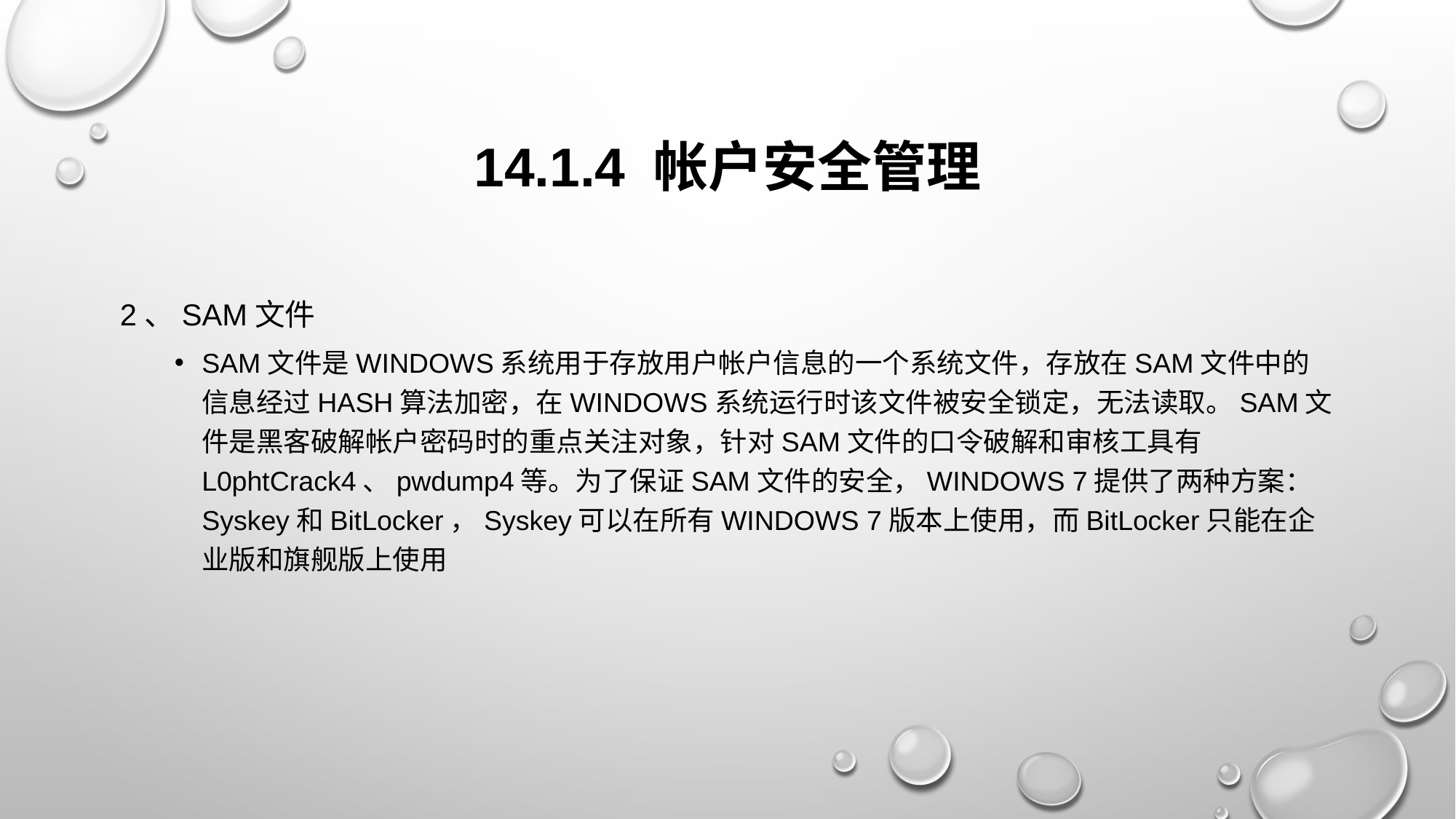

# 14.1.4 帐户安全管理
2、SAM文件
SAM文件是Windows系统用于存放用户帐户信息的一个系统文件，存放在SAM文件中的信息经过HASH算法加密，在Windows系统运行时该文件被安全锁定，无法读取。SAM文件是黑客破解帐户密码时的重点关注对象，针对SAM文件的口令破解和审核工具有L0phtCrack4、pwdump4等。为了保证SAM文件的安全，Windows 7提供了两种方案：Syskey和BitLocker，Syskey可以在所有Windows 7版本上使用，而BitLocker只能在企业版和旗舰版上使用